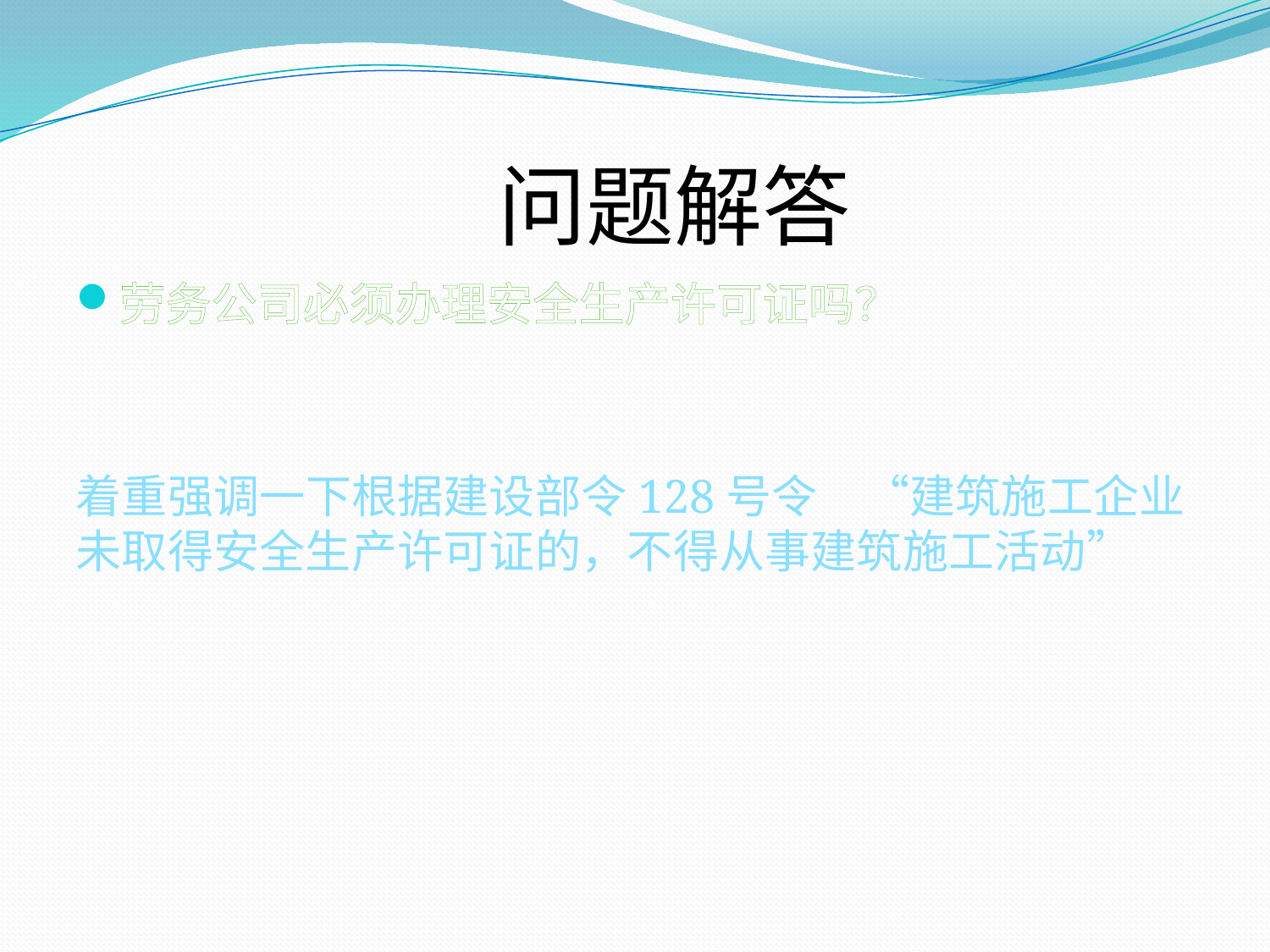

# 问题解答
劳务公司必须办理安全生产许可证吗？

着重强调一下根据建设部令128号令　“建筑施工企业未取得安全生产许可证的，不得从事建筑施工活动”